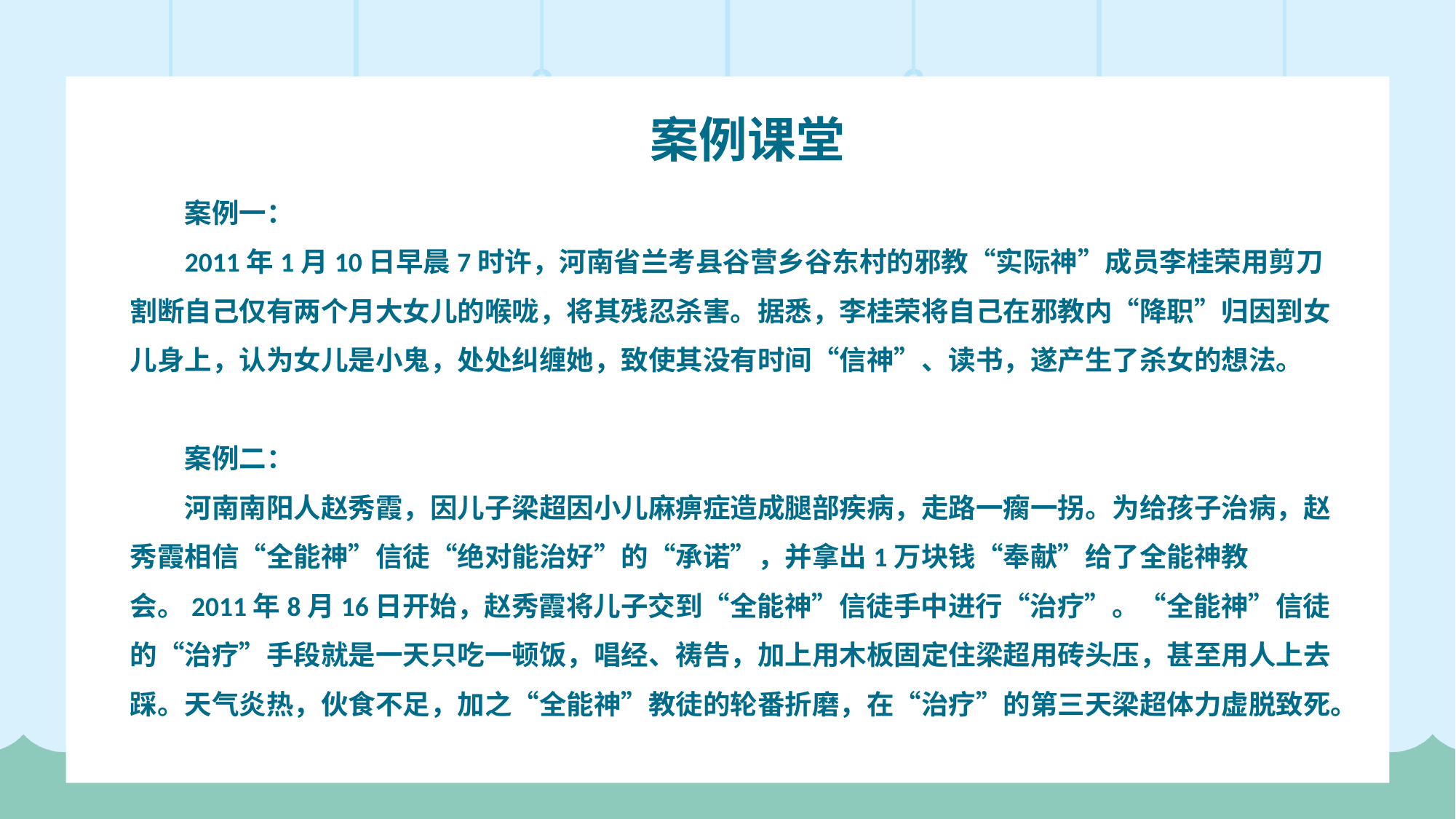

案例课堂
交通安全
案例一：
2011年1月10日早晨7时许，河南省兰考县谷营乡谷东村的邪教“实际神”成员李桂荣用剪刀割断自己仅有两个月大女儿的喉咙，将其残忍杀害。据悉，李桂荣将自己在邪教内“降职”归因到女儿身上，认为女儿是小鬼，处处纠缠她，致使其没有时间“信神”、读书，遂产生了杀女的想法。

案例二：
河南南阳人赵秀霞，因儿子梁超因小儿麻痹症造成腿部疾病，走路一瘸一拐。为给孩子治病，赵秀霞相信“全能神”信徒“绝对能治好”的“承诺”，并拿出1万块钱“奉献”给了全能神教会。2011年8月16日开始，赵秀霞将儿子交到“全能神”信徒手中进行“治疗”。“全能神”信徒的“治疗”手段就是一天只吃一顿饭，唱经、祷告，加上用木板固定住梁超用砖头压，甚至用人上去踩。天气炎热，伙食不足，加之“全能神”教徒的轮番折磨，在“治疗”的第三天梁超体力虚脱致死。